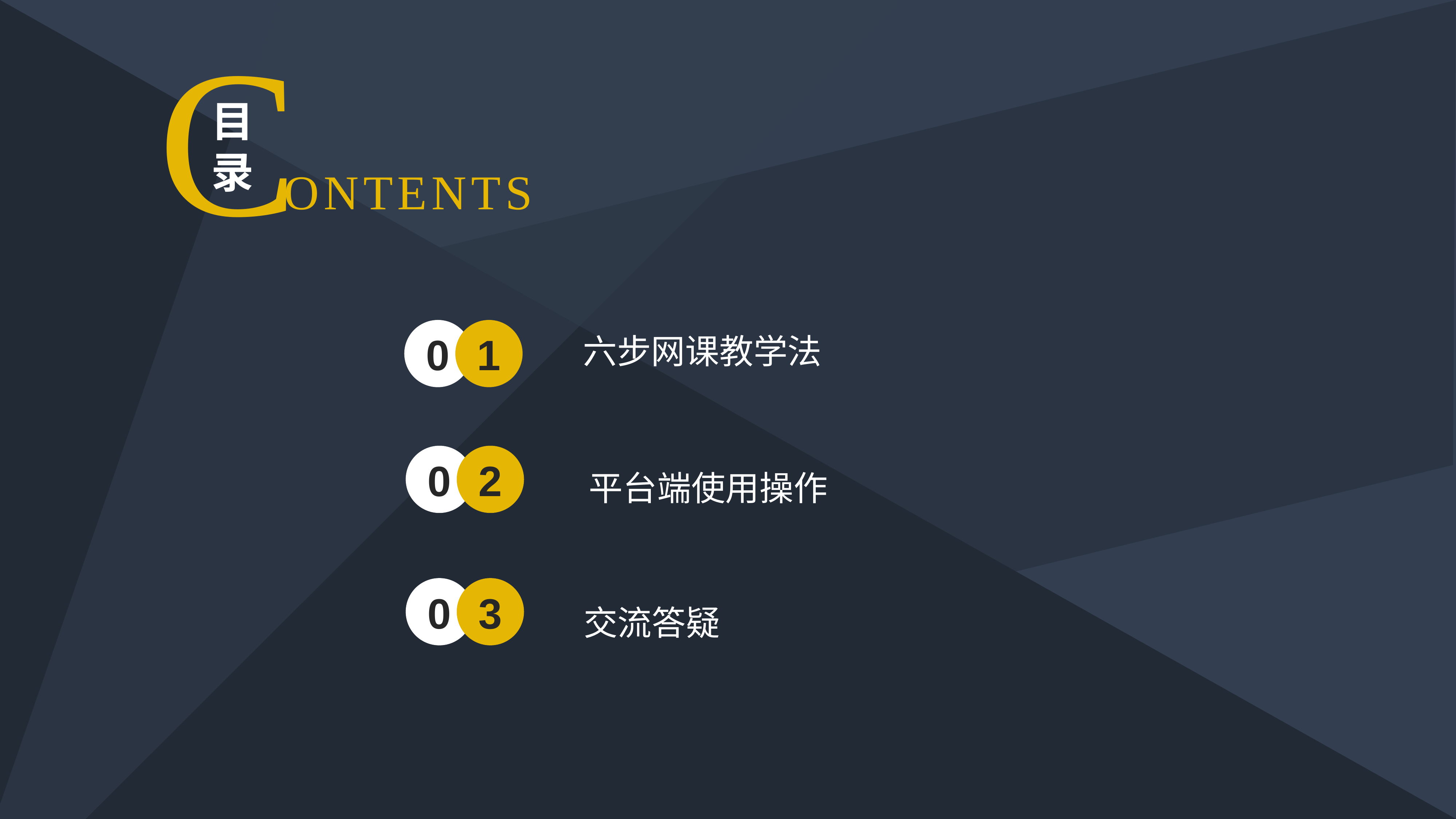

C
目
录
ONTENTS
六步网课教学法
0
1
平台端使用操作
0
2
0
3
交流答疑